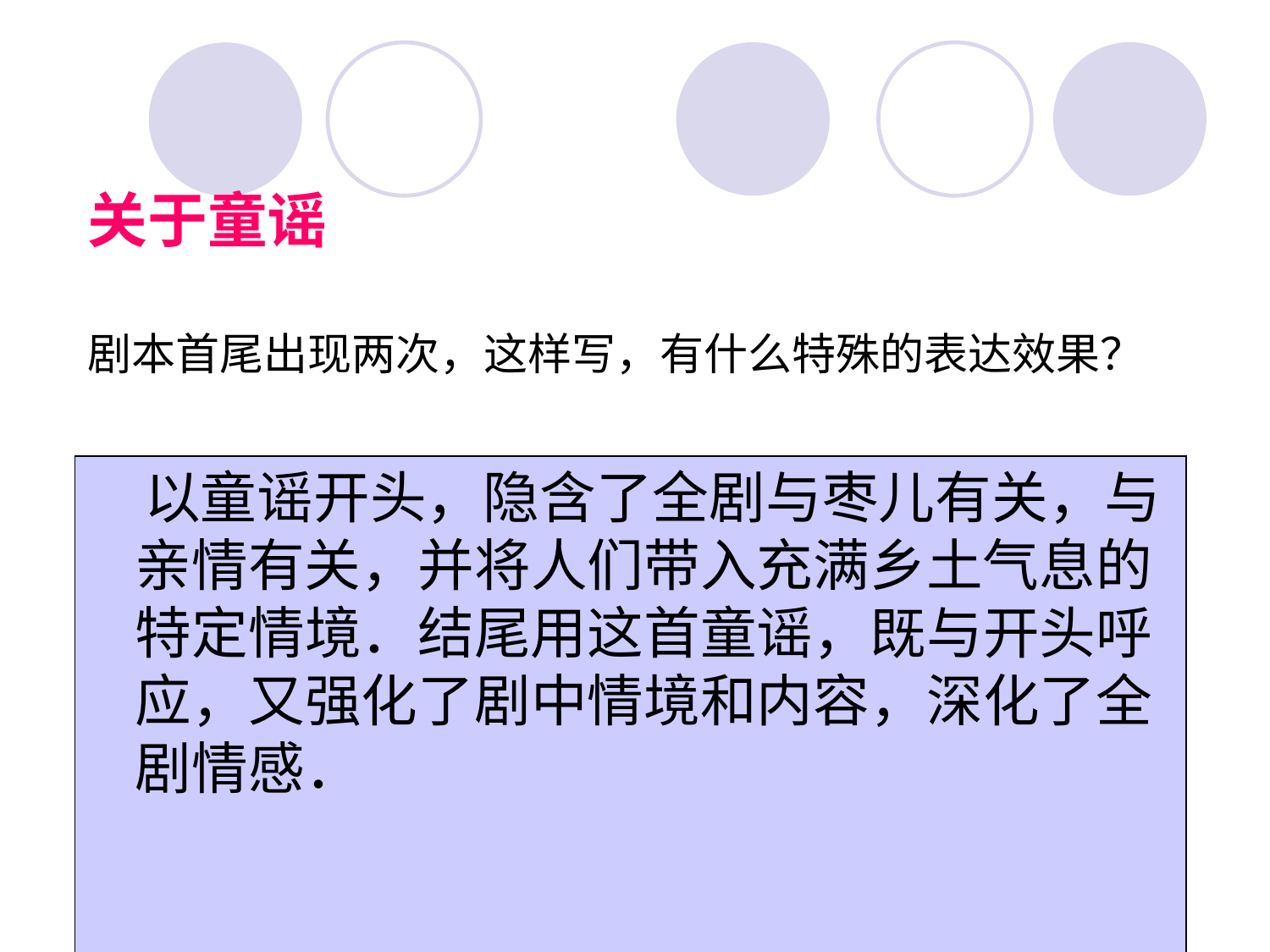

关于童谣
剧本首尾出现两次，这样写，有什么特殊的表达效果？
以童谣开头，隐含了全剧与枣儿有关，与亲情有关，并将人们带入充满乡土气息的特定情境．结尾用这首童谣，既与开头呼应，又强化了剧中情境和内容，深化了全剧情感．